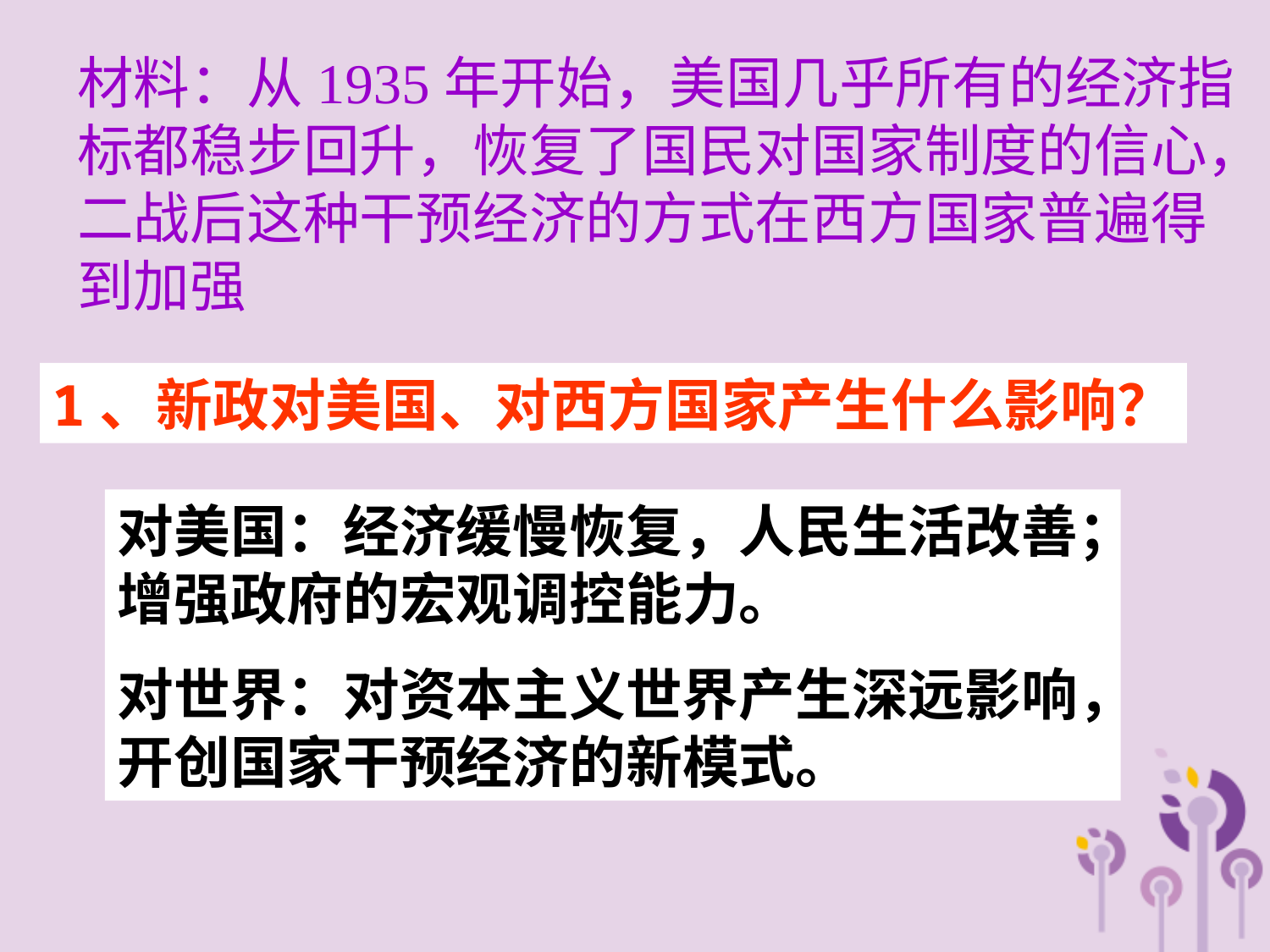

材料：从1935年开始，美国几乎所有的经济指标都稳步回升，恢复了国民对国家制度的信心，二战后这种干预经济的方式在西方国家普遍得到加强
1、新政对美国、对西方国家产生什么影响？
对美国：经济缓慢恢复，人民生活改善；增强政府的宏观调控能力。
对世界：对资本主义世界产生深远影响，开创国家干预经济的新模式。